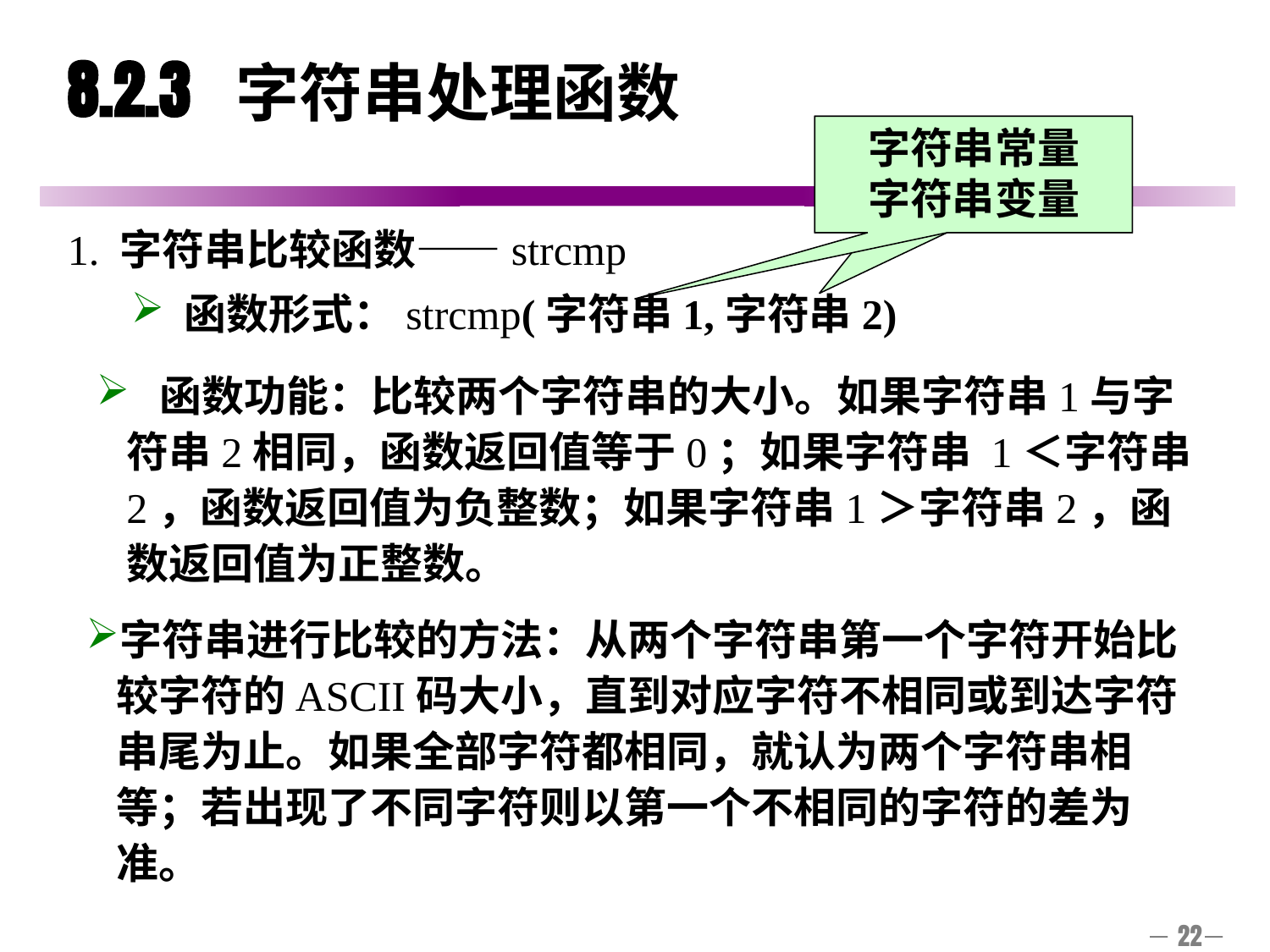

# 8.2.3  字符串处理函数

字符串常量
字符串变量
1. 字符串比较函数——strcmp
函数形式：strcmp(字符串1,字符串2)
  函数功能：比较两个字符串的大小。如果字符串1与字符串2相同，函数返回值等于0；如果字符串 1＜字符串2，函数返回值为负整数；如果字符串1＞字符串2，函数返回值为正整数。
字符串进行比较的方法：从两个字符串第一个字符开始比较字符的ASCII码大小，直到对应字符不相同或到达字符串尾为止。如果全部字符都相同，就认为两个字符串相等；若出现了不同字符则以第一个不相同的字符的差为准。
－22－